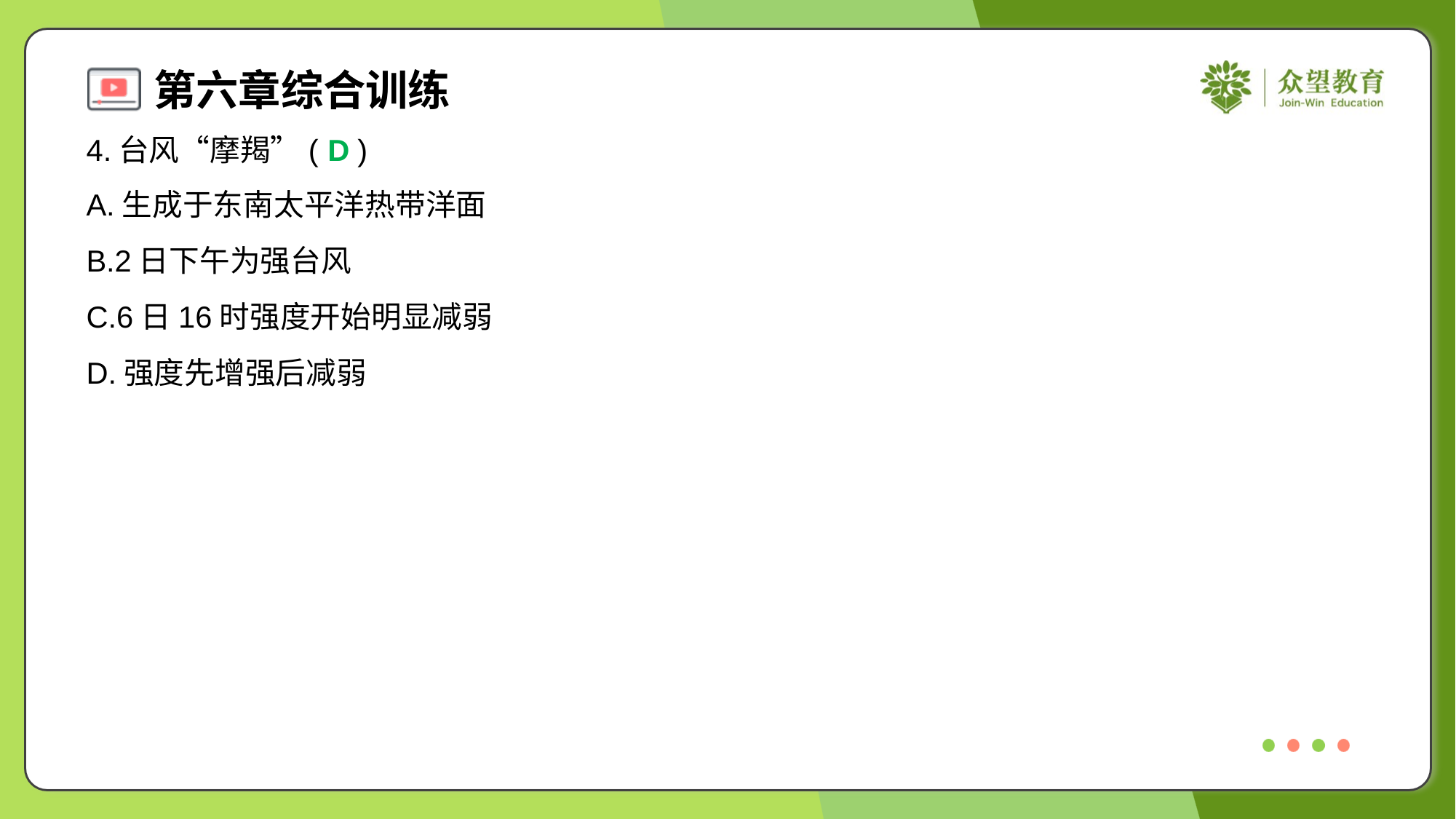

4.台风“摩羯”(     )
D
A.生成于东南太平洋热带洋面
B.2日下午为强台风
C.6日16时强度开始明显减弱
D.强度先增强后减弱